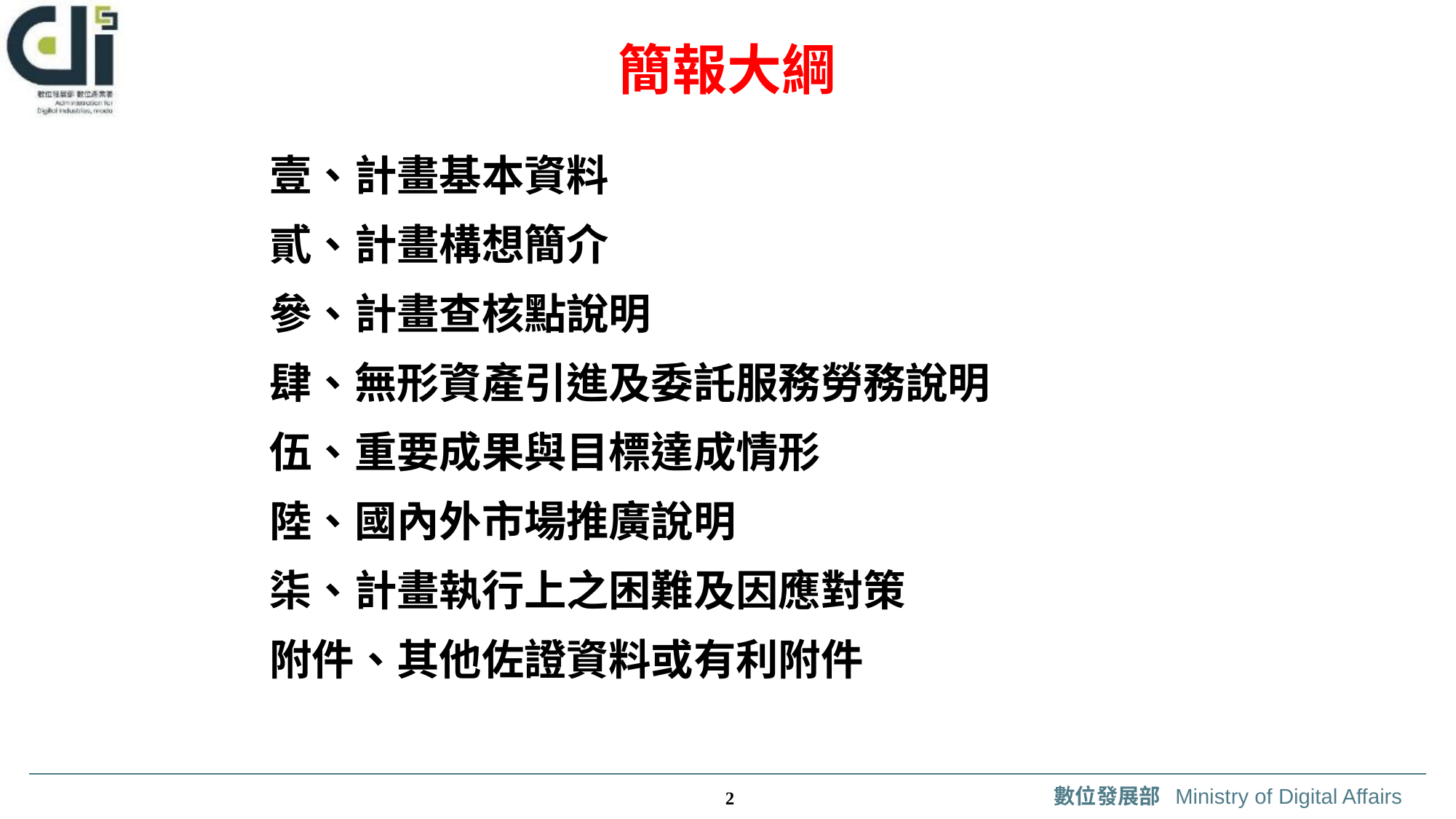

簡報大綱
壹、計畫基本資料
貳、計畫構想簡介
參、計畫查核點說明
肆、無形資產引進及委託服務勞務說明
伍、重要成果與目標達成情形
陸、國內外市場推廣說明
柒、計畫執行上之困難及因應對策
附件、其他佐證資料或有利附件

 2